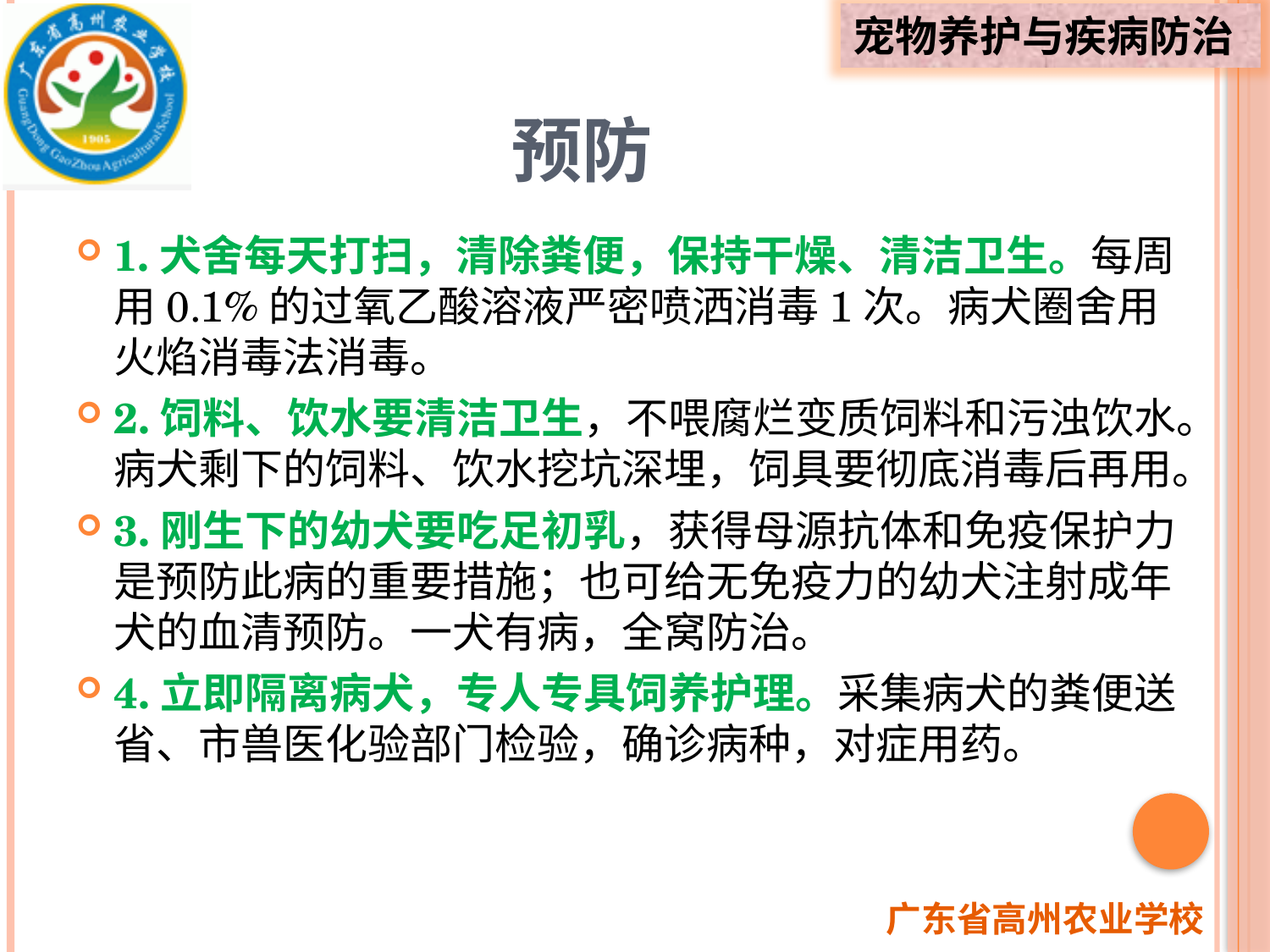

# 预防
1.犬舍每天打扫，清除粪便，保持干燥、清洁卫生。每周用0.1%的过氧乙酸溶液严密喷洒消毒1次。病犬圈舍用火焰消毒法消毒。
2.饲料、饮水要清洁卫生，不喂腐烂变质饲料和污浊饮水。病犬剩下的饲料、饮水挖坑深埋，饲具要彻底消毒后再用。
3.刚生下的幼犬要吃足初乳，获得母源抗体和免疫保护力是预防此病的重要措施；也可给无免疫力的幼犬注射成年犬的血清预防。一犬有病，全窝防治。
4.立即隔离病犬，专人专具饲养护理。采集病犬的粪便送省、市兽医化验部门检验，确诊病种，对症用药。